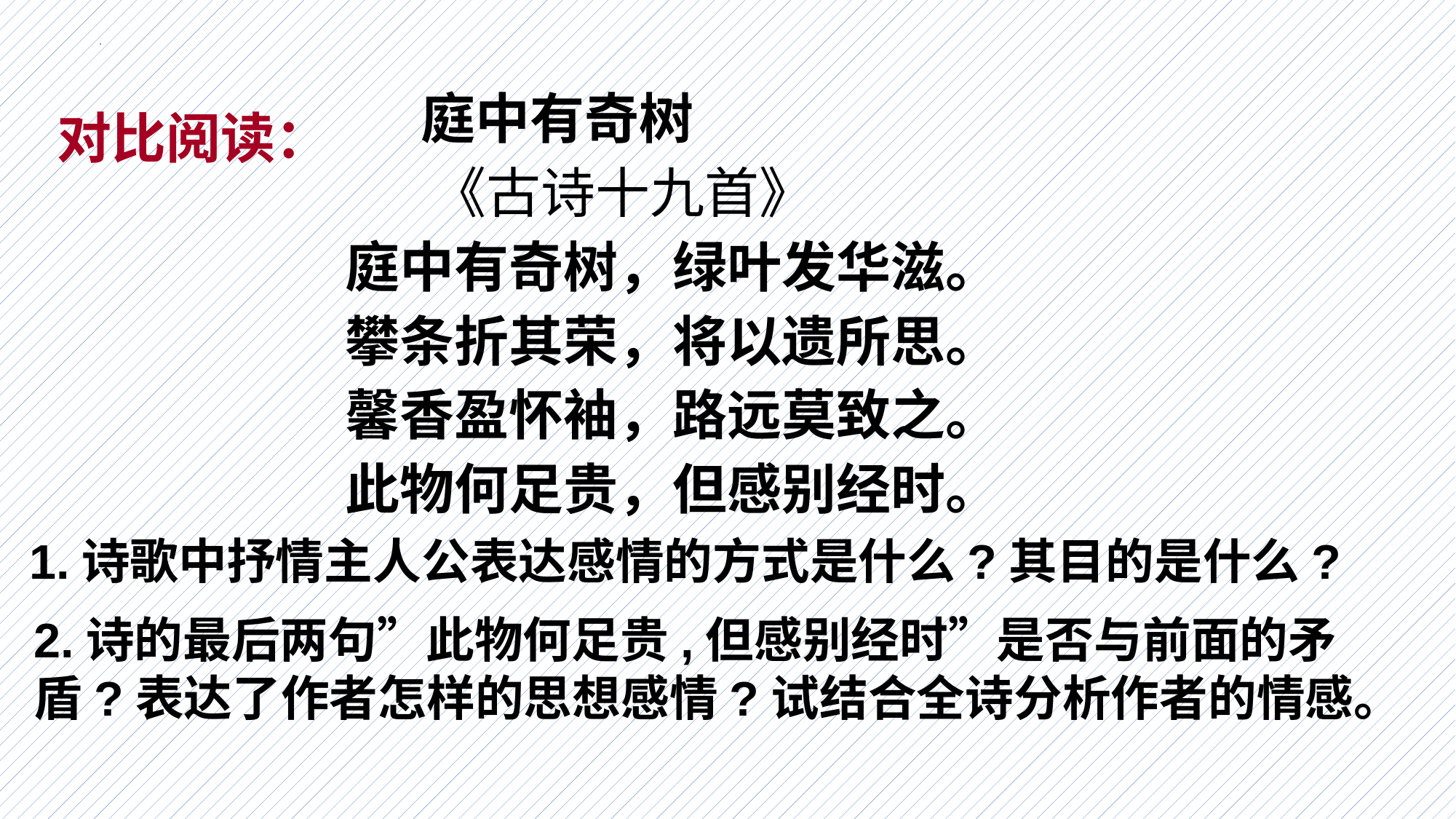

庭中有奇树
      《古诗十九首》
庭中有奇树，绿叶发华滋。
攀条折其荣，将以遗所思。
馨香盈怀袖，路远莫致之。
此物何足贵，但感别经时。
对比阅读：
1.诗歌中抒情主人公表达感情的方式是什么?其目的是什么?
2.诗的最后两句”此物何足贵,但感别经时”是否与前面的矛盾?表达了作者怎样的思想感情?试结合全诗分析作者的情感。